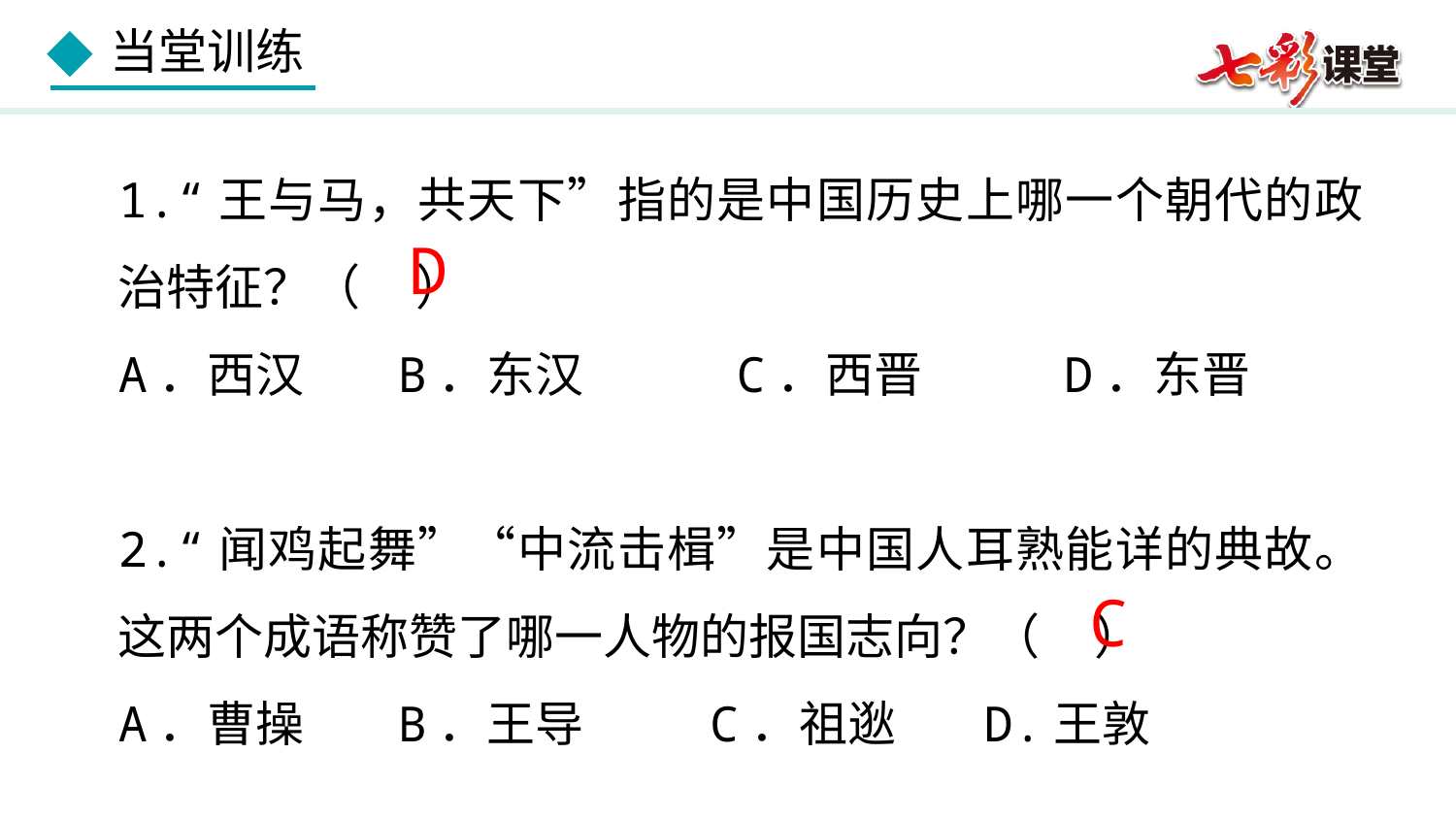

1.“王与马，共天下”指的是中国历史上哪一个朝代的政治特征？（     ）
A．西汉　   B．东汉　　    C．西晋　　   D．东晋

2.“闻鸡起舞”“中流击楫”是中国人耳熟能详的典故。这两个成语称赞了哪一人物的报国志向？（     ）
A．曹操　   B．王导　      C．祖逖       D.王敦
D
C